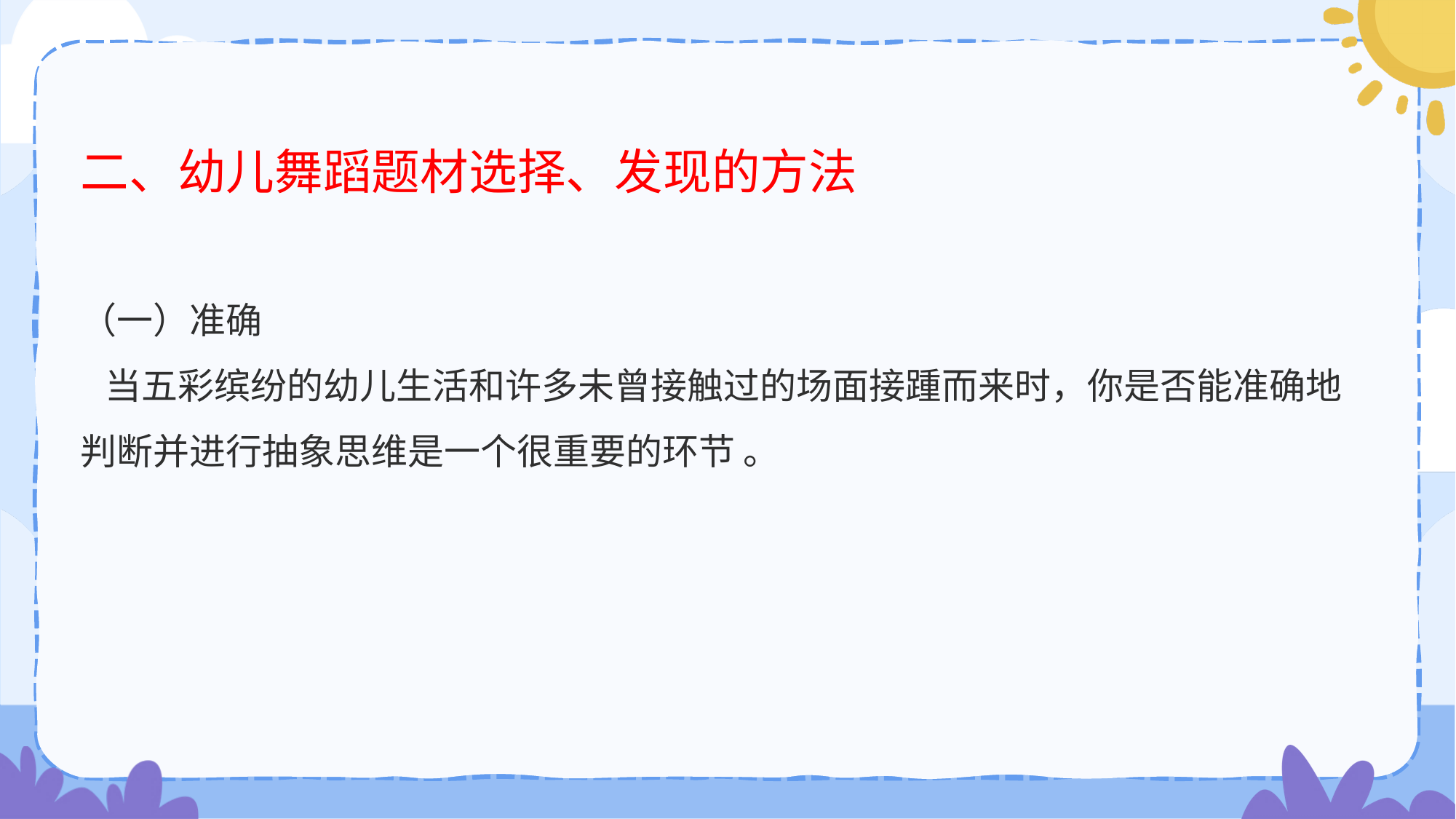

# 二、幼儿舞蹈题材选择、发现的方法
（一）准确
   当五彩缤纷的幼儿生活和许多未曾接触过的场面接踵而来时，你是否能准确地判断并进行抽象思维是一个很重要的环节 。